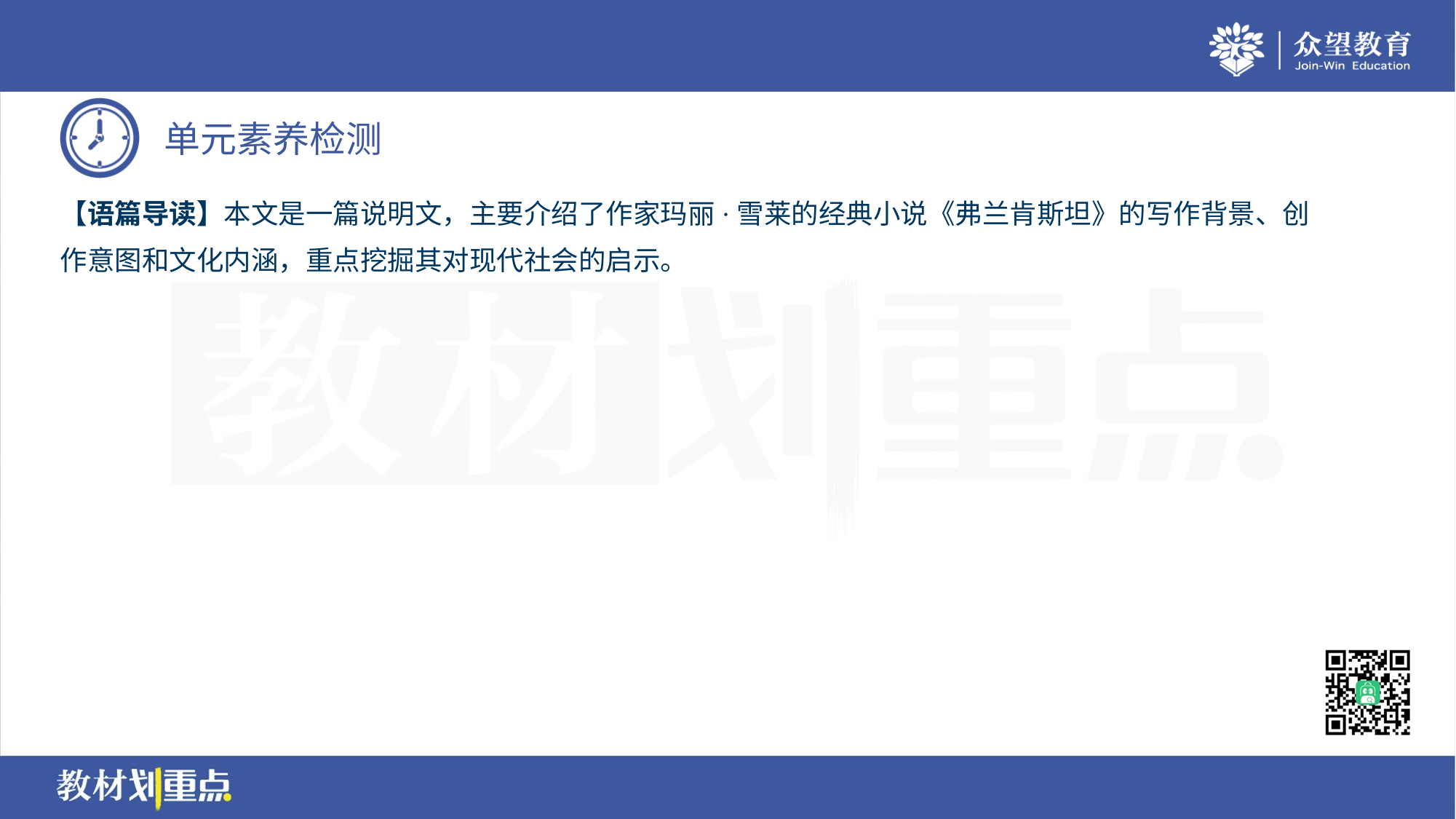

【语篇导读】本文是一篇说明文，主要介绍了作家玛丽·雪莱的经典小说《弗兰肯斯坦》的写作背景、创
作意图和文化内涵，重点挖掘其对现代社会的启示。